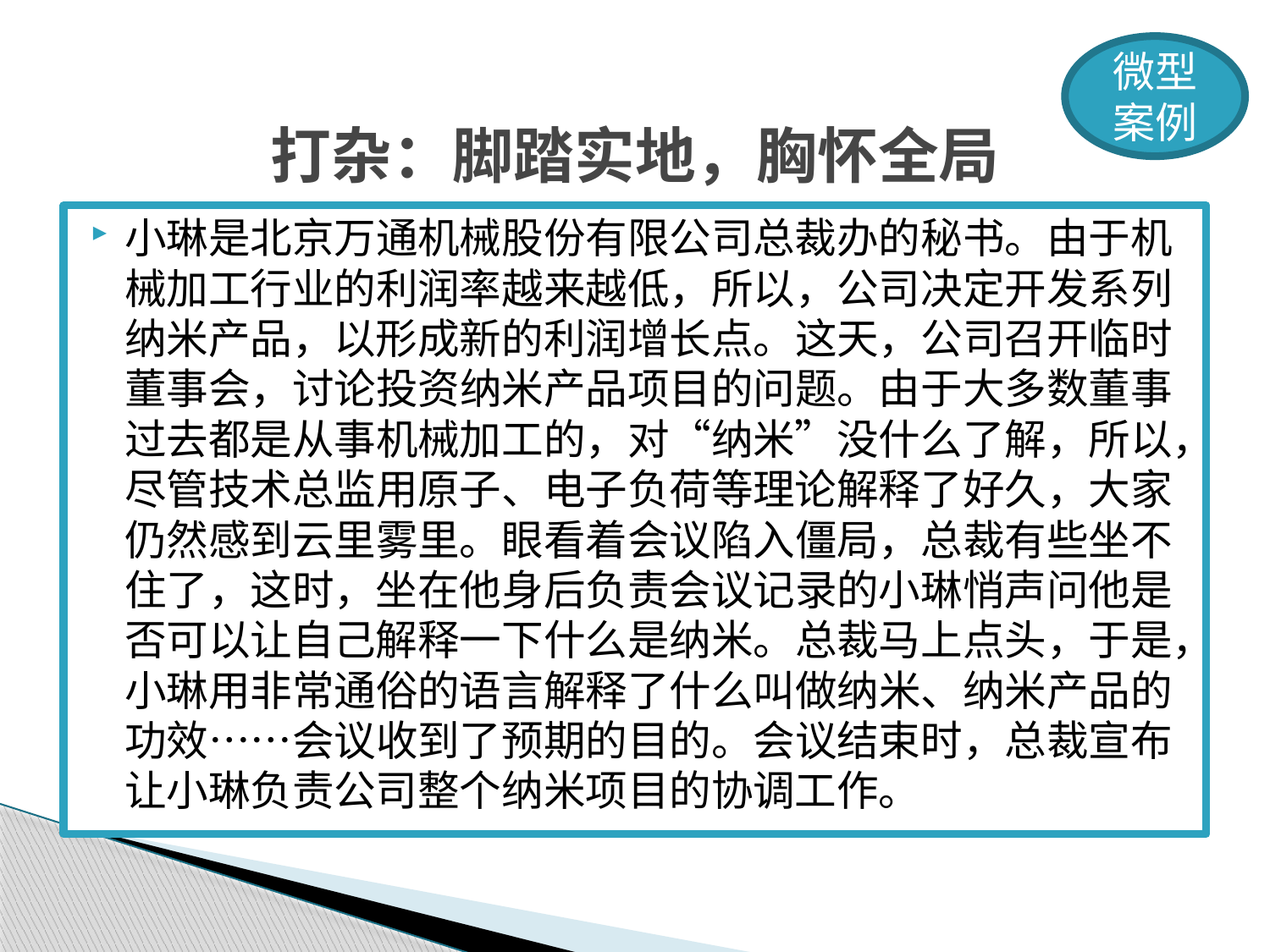

微型案例
# 打杂：脚踏实地，胸怀全局
小琳是北京万通机械股份有限公司总裁办的秘书。由于机械加工行业的利润率越来越低，所以，公司决定开发系列纳米产品，以形成新的利润增长点。这天，公司召开临时董事会，讨论投资纳米产品项目的问题。由于大多数董事过去都是从事机械加工的，对“纳米”没什么了解，所以，尽管技术总监用原子、电子负荷等理论解释了好久，大家仍然感到云里雾里。眼看着会议陷入僵局，总裁有些坐不住了，这时，坐在他身后负责会议记录的小琳悄声问他是否可以让自己解释一下什么是纳米。总裁马上点头，于是，小琳用非常通俗的语言解释了什么叫做纳米、纳米产品的功效……会议收到了预期的目的。会议结束时，总裁宣布让小琳负责公司整个纳米项目的协调工作。